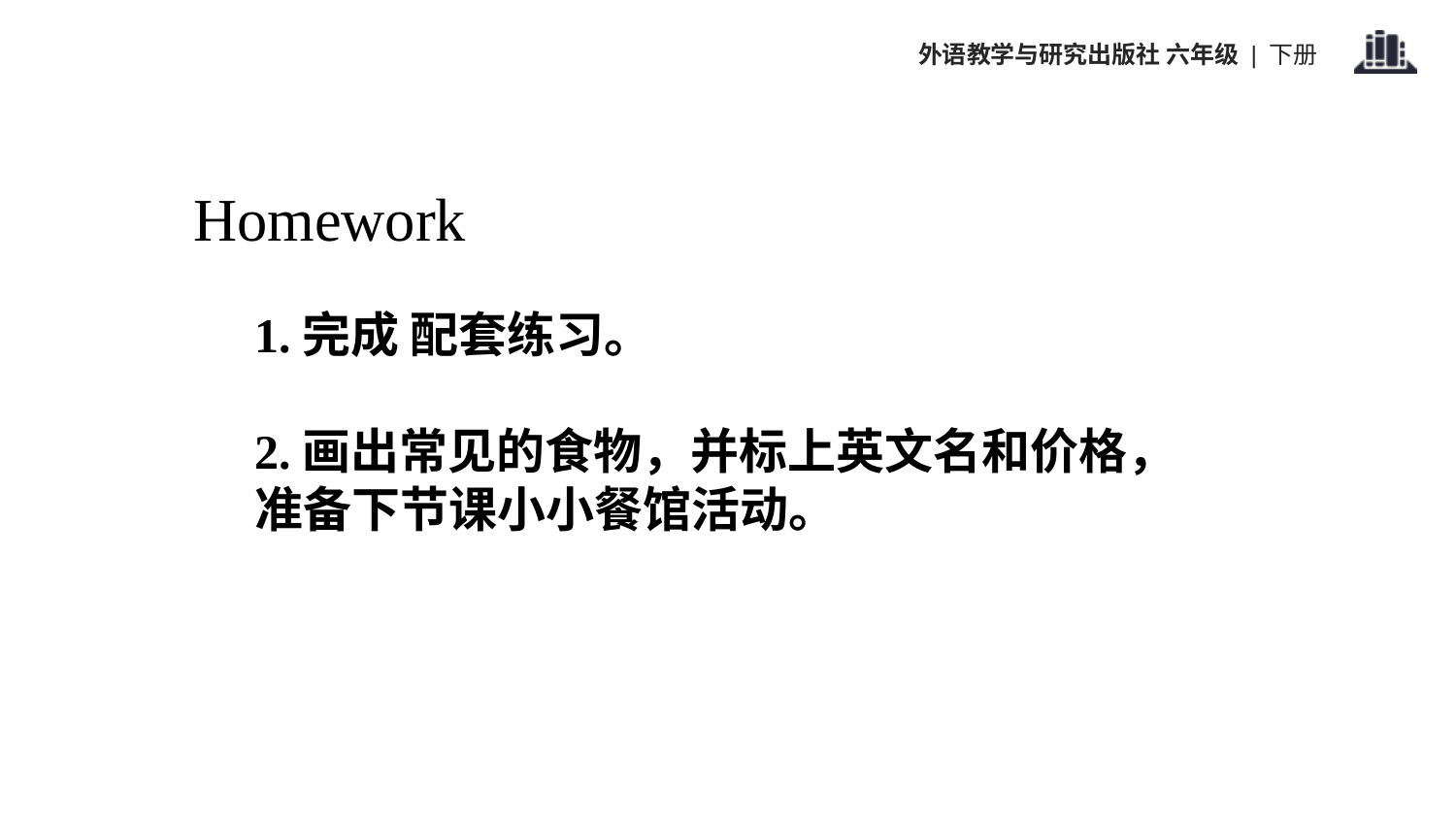

Homework
1.完成 配套练习。

2.画出常见的食物，并标上英文名和价格，准备下节课小小餐馆活动。